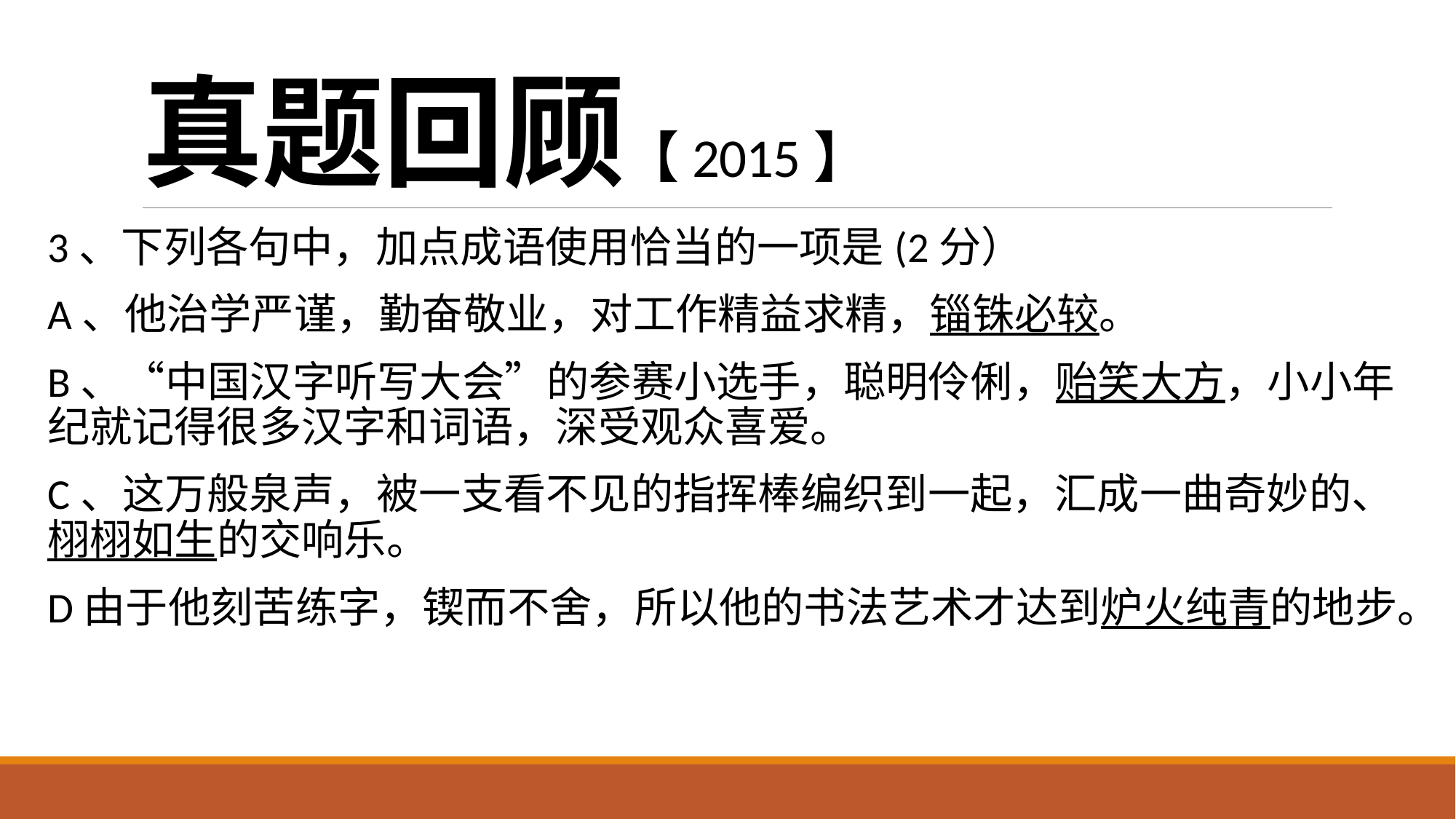

# 真题回顾【2015】
3、下列各句中，加点成语使用恰当的一项是(2分）
A、他治学严谨，勤奋敬业，对工作精益求精，锱铢必较。
B、“中国汉字听写大会”的参赛小选手，聪明伶俐，贻笑大方，小小年纪就记得很多汉字和词语，深受观众喜爱。
C、这万般泉声，被一支看不见的指挥棒编织到一起，汇成一曲奇妙的、栩栩如生的交响乐。
D由于他刻苦练字，锲而不舍，所以他的书法艺术才达到炉火纯青的地步。